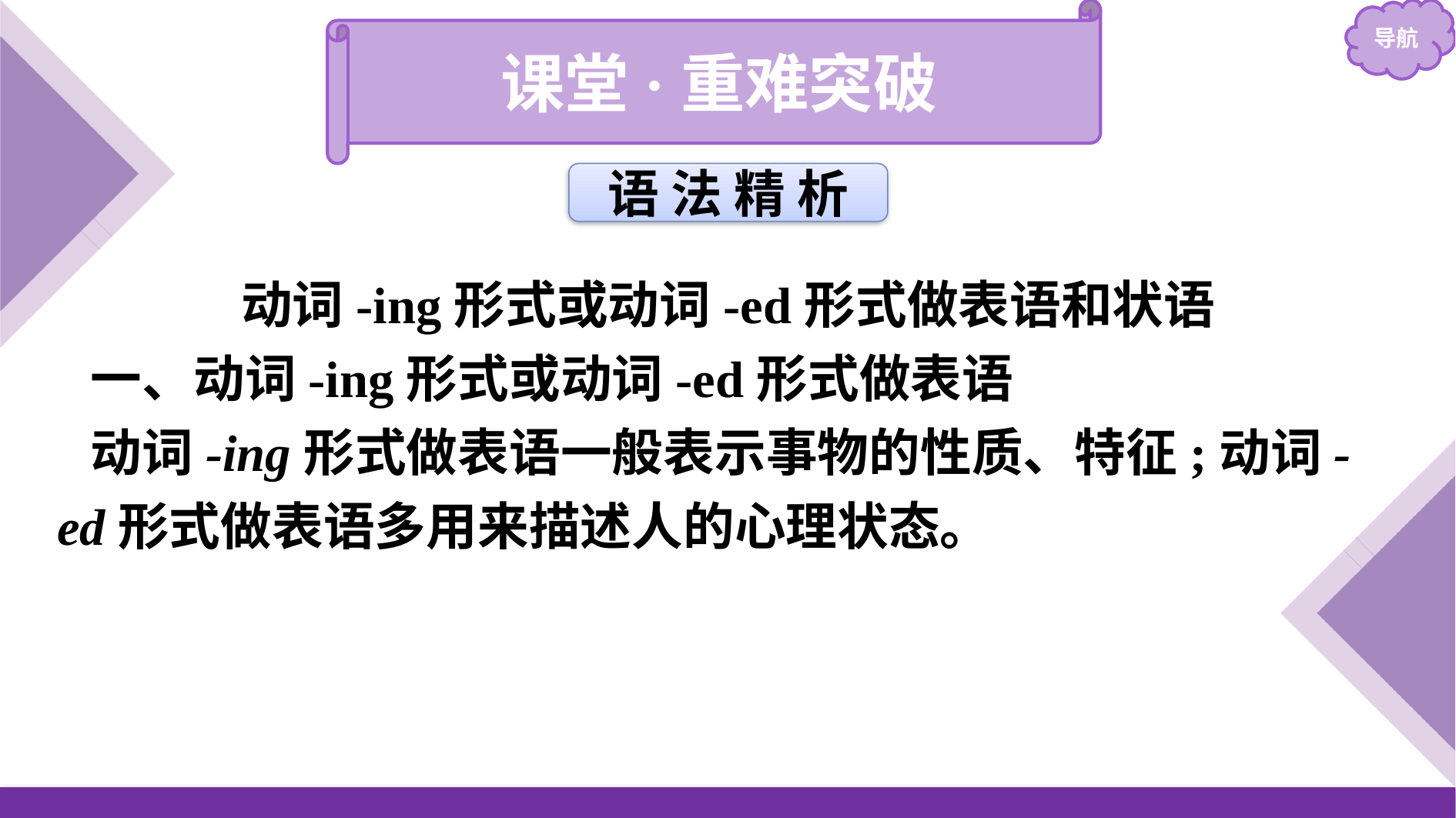

课堂·重难突破
语 法 精 析
动词-ing形式或动词-ed形式做表语和状语
一、动词-ing形式或动词-ed形式做表语
动词-ing形式做表语一般表示事物的性质、特征;动词-ed形式做表语多用来描述人的心理状态。